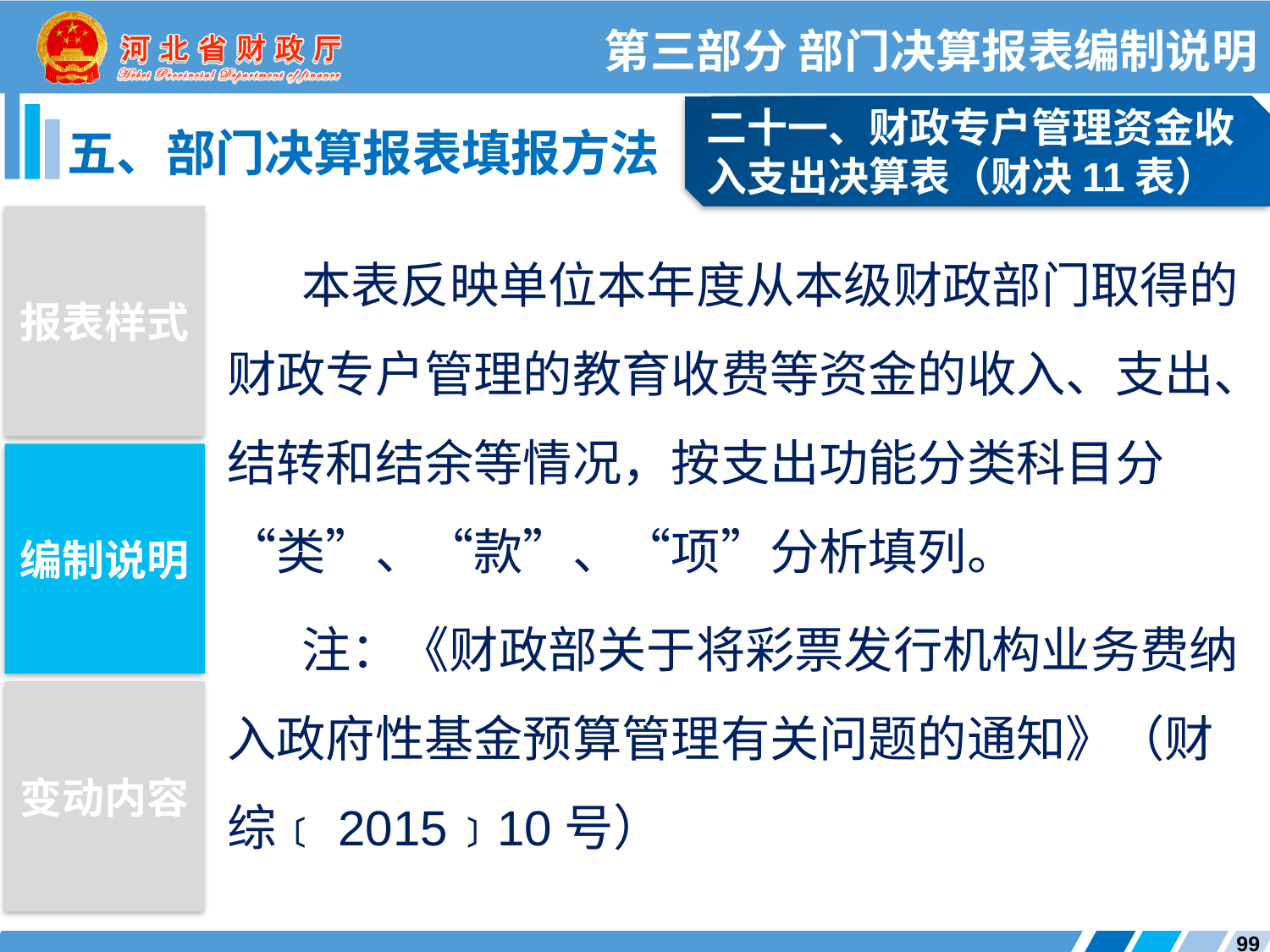

第三部分 部门决算报表编制说明
二十一、财政专户管理资金收入支出决算表（财决11表）
五、部门决算报表填报方法
报表样式
本表反映单位本年度从本级财政部门取得的财政专户管理的教育收费等资金的收入、支出、结转和结余等情况，按支出功能分类科目分“类”、“款”、“项”分析填列。
注：《财政部关于将彩票发行机构业务费纳入政府性基金预算管理有关问题的通知》（财综﹝2015﹞10号）
编制说明
变动内容
99